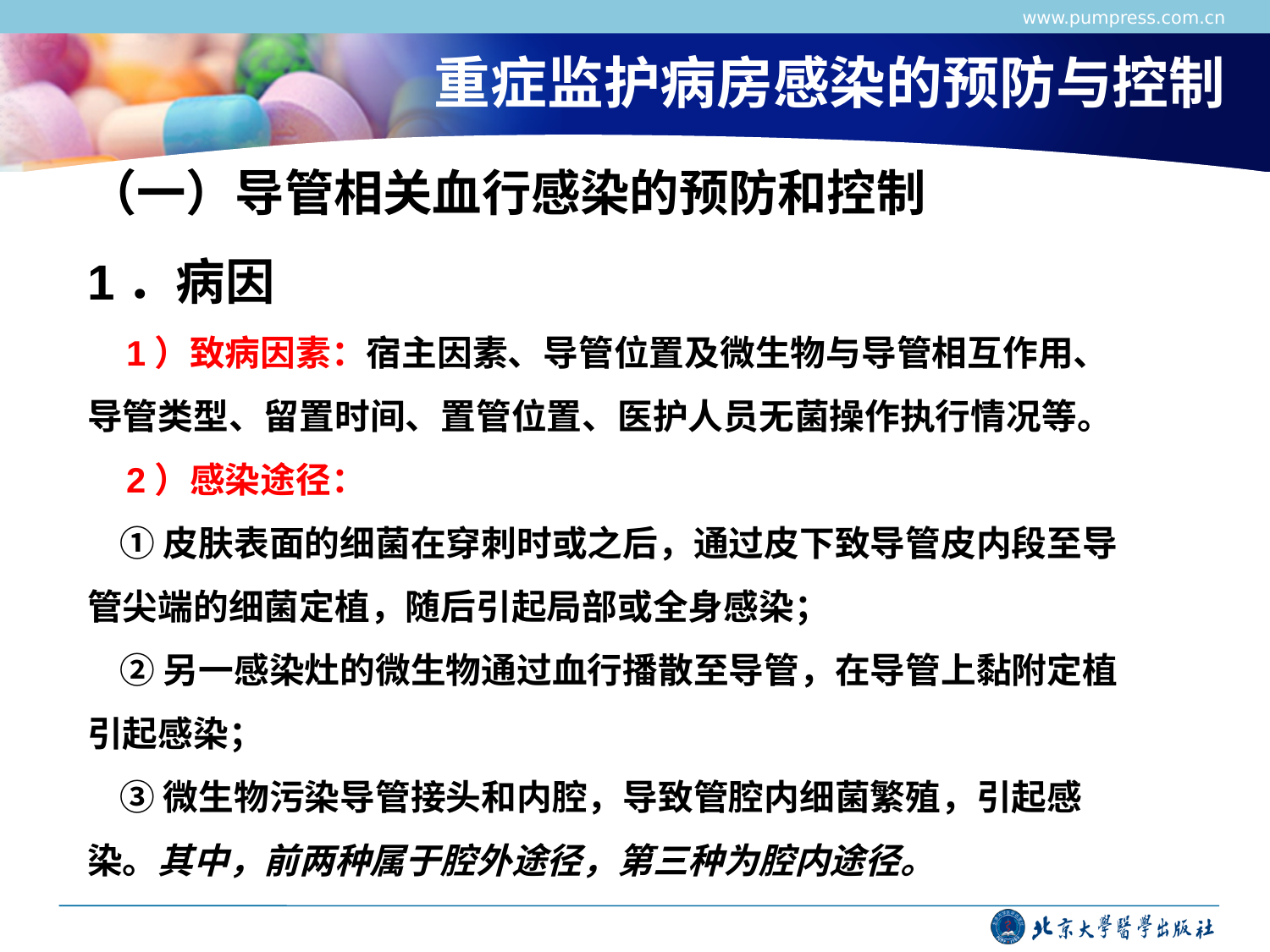

www.pumpress.com.cn
# 重症监护病房感染的预防与控制
（一）导管相关血行感染的预防和控制
1．病因
    1）致病因素：宿主因素、导管位置及微生物与导管相互作用、导管类型、留置时间、置管位置、医护人员无菌操作执行情况等。
    2）感染途径：
    ①皮肤表面的细菌在穿刺时或之后，通过皮下致导管皮内段至导管尖端的细菌定植，随后引起局部或全身感染；
    ②另一感染灶的微生物通过血行播散至导管，在导管上黏附定植引起感染；
    ③微生物污染导管接头和内腔，导致管腔内细菌繁殖，引起感染。其中，前两种属于腔外途径，第三种为腔内途径。